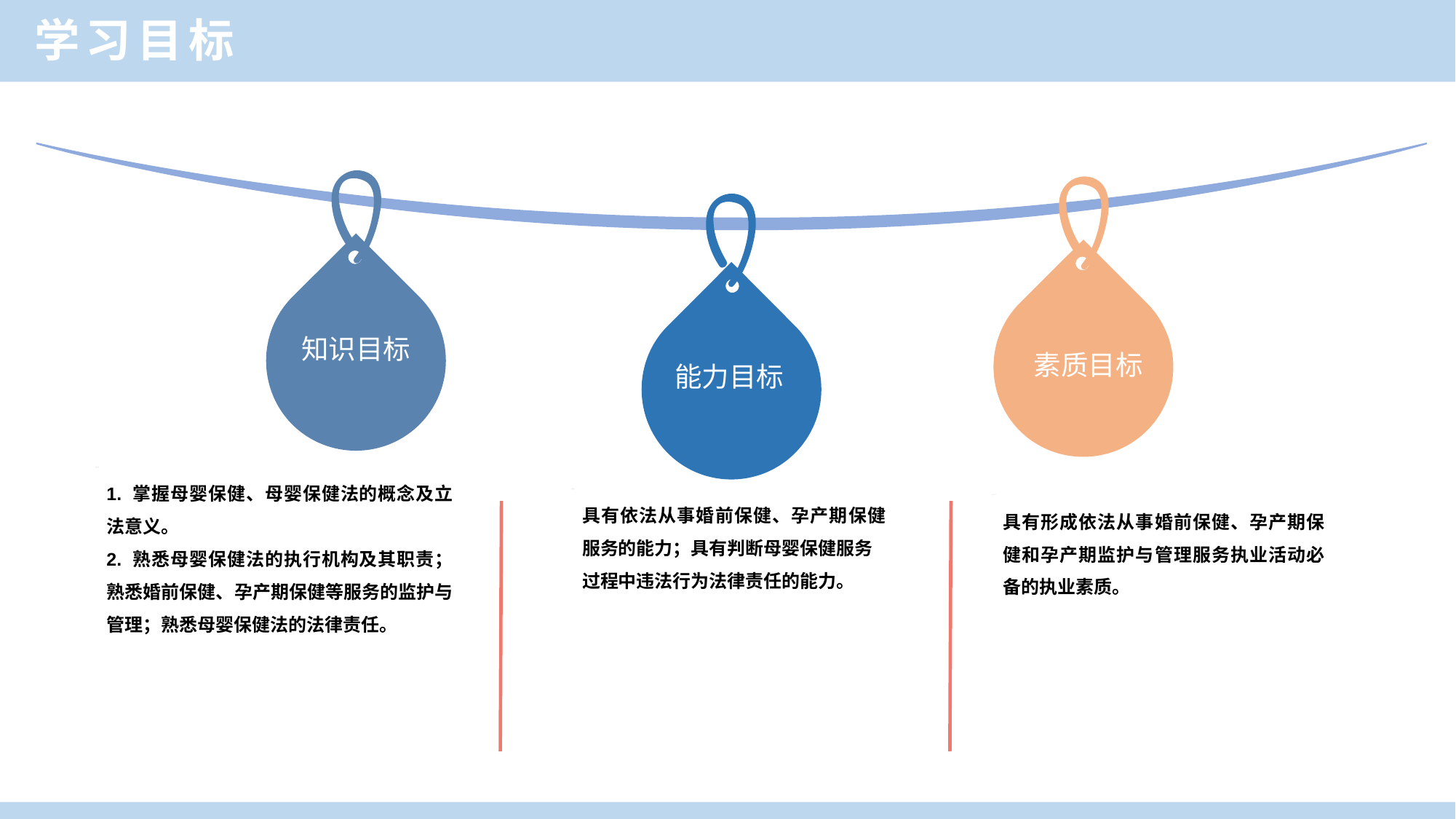

学习目标

知识目标

素质目标

能力目标
1. 掌握母婴保健、母婴保健法的概念及立法意义。
2. 熟悉母婴保健法的执行机构及其职责；熟悉婚前保健、孕产期保健等服务的监护与管理；熟悉母婴保健法的法律责任。
具有依法从事婚前保健、孕产期保健服务的能力；具有判断母婴保健服务
过程中违法行为法律责任的能力。
具有形成依法从事婚前保健、孕产期保健和孕产期监护与管理服务执业活动必备的执业素质。